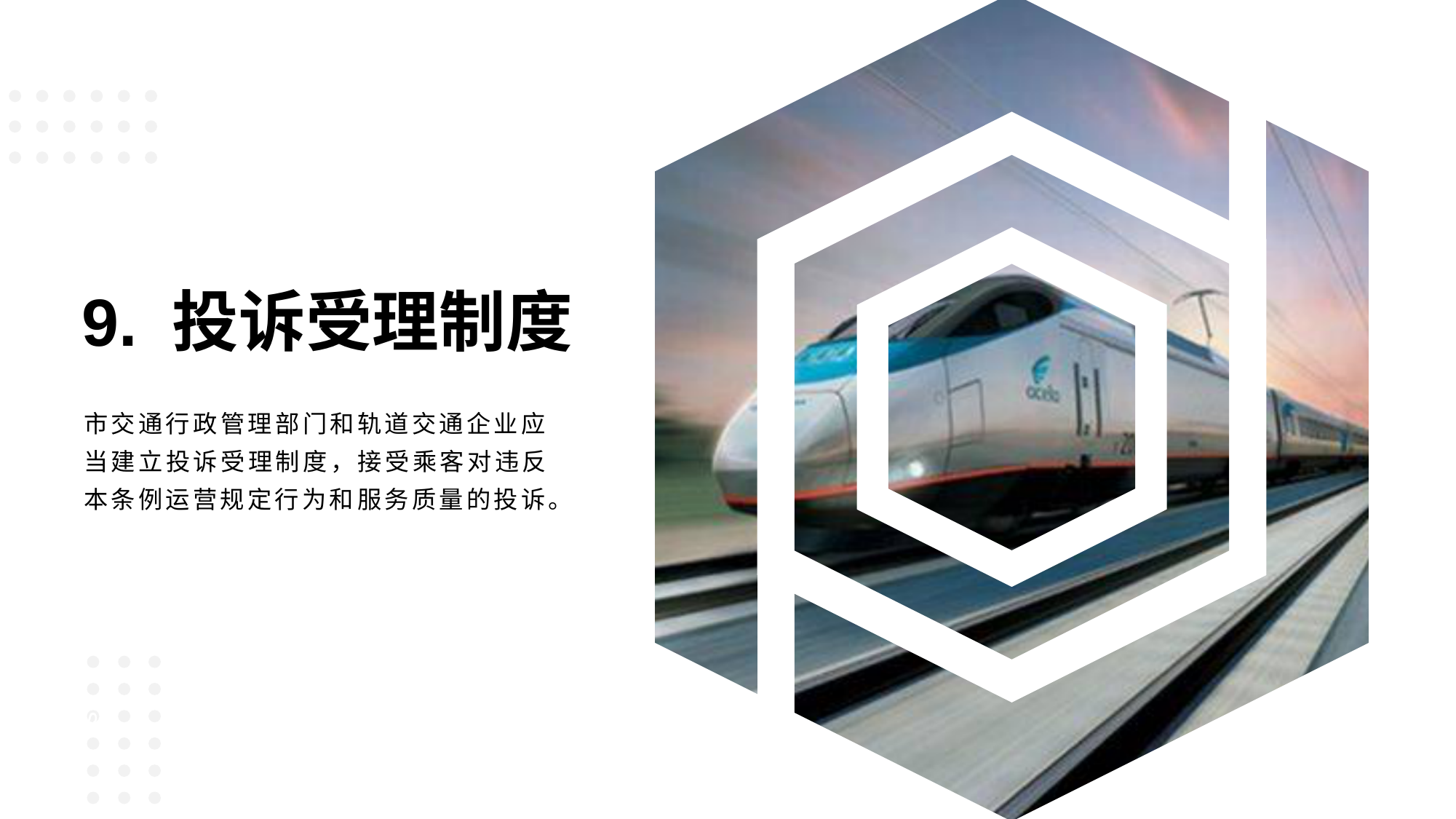

9. 投诉受理制度
市交通行政管理部门和轨道交通企业应当建立投诉受理制度，接受乘客对违反本条例运营规定行为和服务质量的投诉。

s